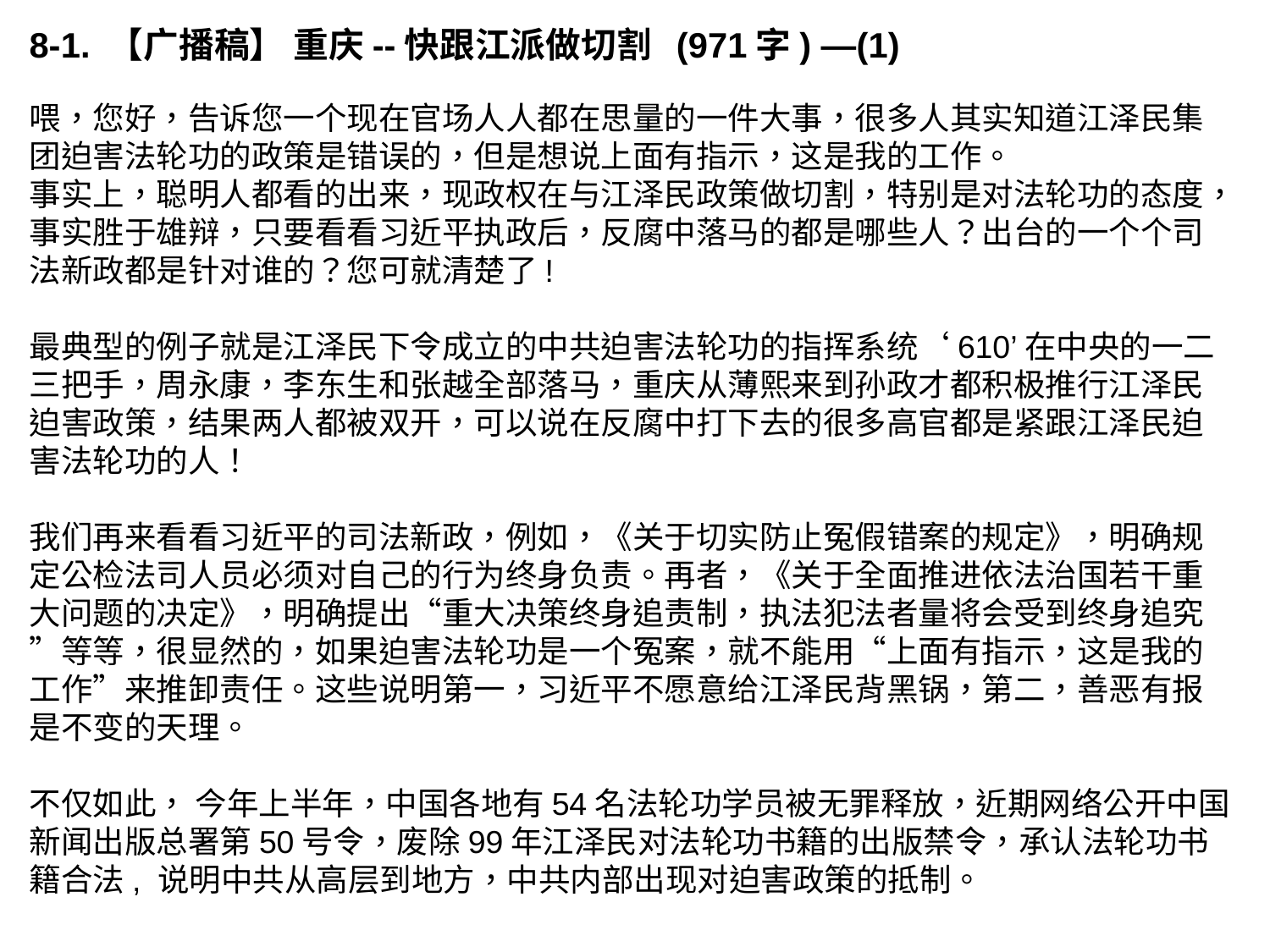

8-1. 【广播稿】 重庆--快跟江派做切割  (971字) —(1)

喂，您好，告诉您一个现在官场人人都在思量的一件大事，很多人其实知道江泽民集团迫害法轮功的政策是错误的，但是想说上面有指示，这是我的工作。
事实上，聪明人都看的出来，现政权在与江泽民政策做切割，特别是对法轮功的态度，事实胜于雄辩，只要看看习近平执政后，反腐中落马的都是哪些人？出台的一个个司法新政都是针对谁的？您可就清楚了!

最典型的例子就是江泽民下令成立的中共迫害法轮功的指挥系统‘610’在中央的一二三把手，周永康，李东生和张越全部落马，重庆从薄熙来到孙政才都积极推行江泽民迫害政策，结果两人都被双开，可以说在反腐中打下去的很多高官都是紧跟江泽民迫害法轮功的人！

我们再来看看习近平的司法新政，例如，《关于切实防止冤假错案的规定》，明确规定公检法司人员必须对自己的行为终身负责。再者，《关于全面推进依法治国若干重大问题的决定》，明确提出“重大决策终身追责制，执法犯法者量将会受到终身追究”等等，很显然的，如果迫害法轮功是一个冤案，就不能用“上面有指示，这是我的工作”来推卸责任。这些说明第一，习近平不愿意给江泽民背黑锅，第二，善恶有报是不变的天理。

不仅如此， 今年上半年，中国各地有54名法轮功学员被无罪释放，近期网络公开中国新闻出版总署第50号令，废除99年江泽民对法轮功书籍的出版禁令，承认法轮功书籍合法, 说明中共从高层到地方，中共内部出现对迫害政策的抵制。